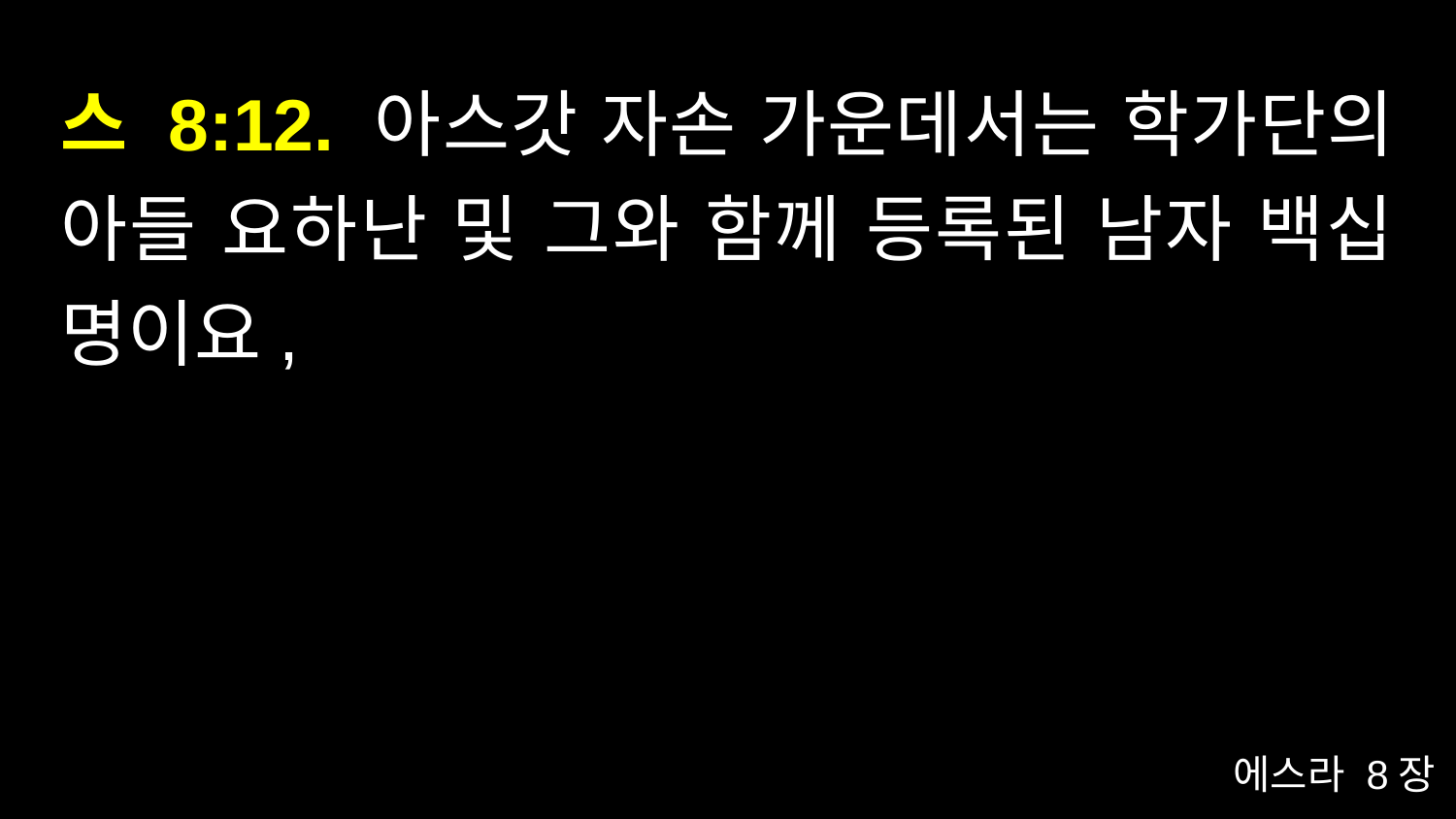

# 스 8:12. 아스갓 자손 가운데서는 학가단의 아들 요하난 및 그와 함께 등록된 남자 백십 명이요,
에스라 8장